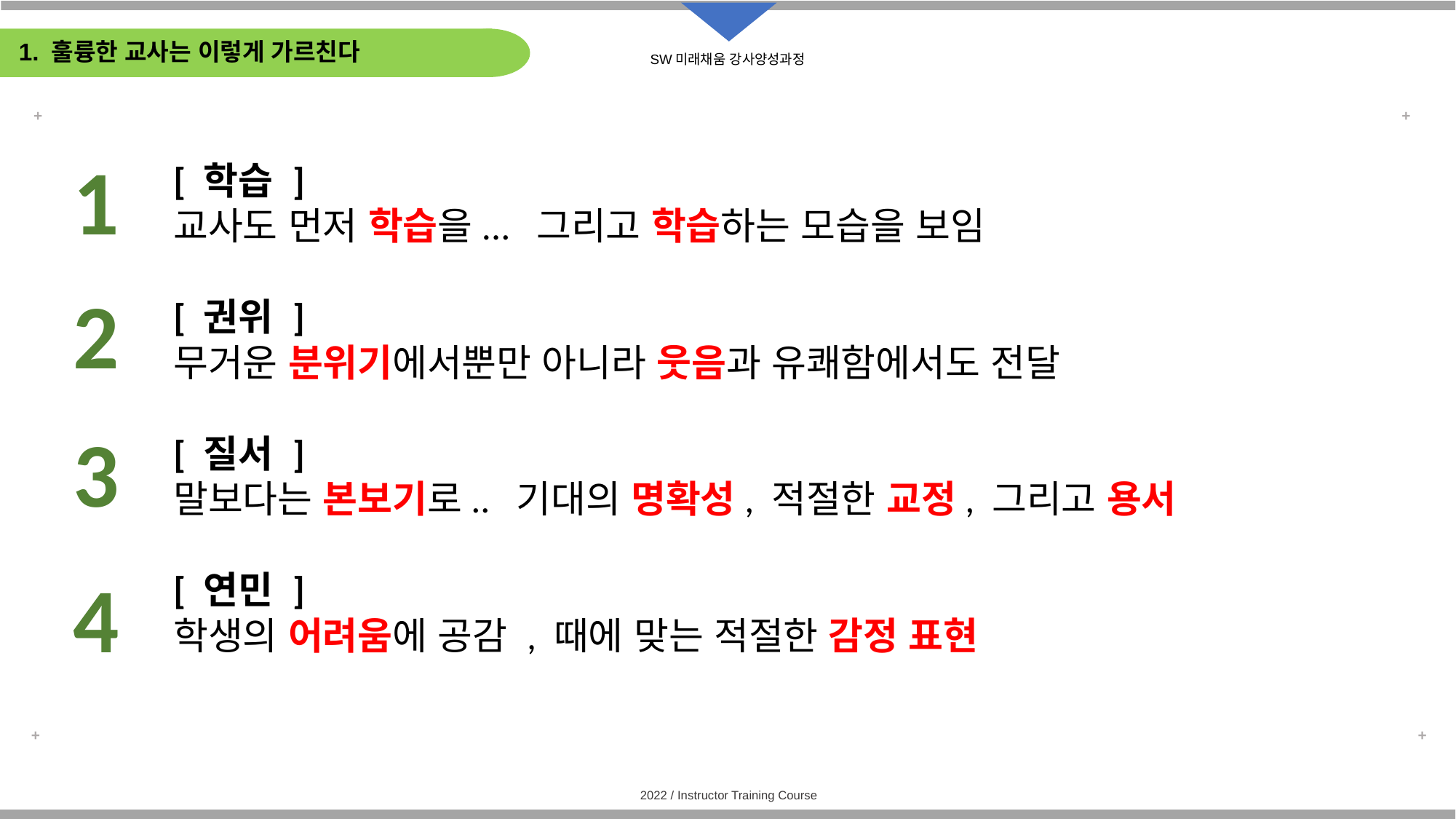

1. 훌륭한 교사는 이렇게 가르친다
1
[ 학습 ]
교사도 먼저 학습을...  그리고 학습하는 모습을 보임

[ 권위 ]
무거운 분위기에서뿐만 아니라 웃음과 유쾌함에서도 전달

[ 질서 ]
말보다는 본보기로..  기대의 명확성, 적절한 교정, 그리고 용서

[ 연민 ]
학생의 어려움에 공감 , 때에 맞는 적절한 감정 표현
2
3
4